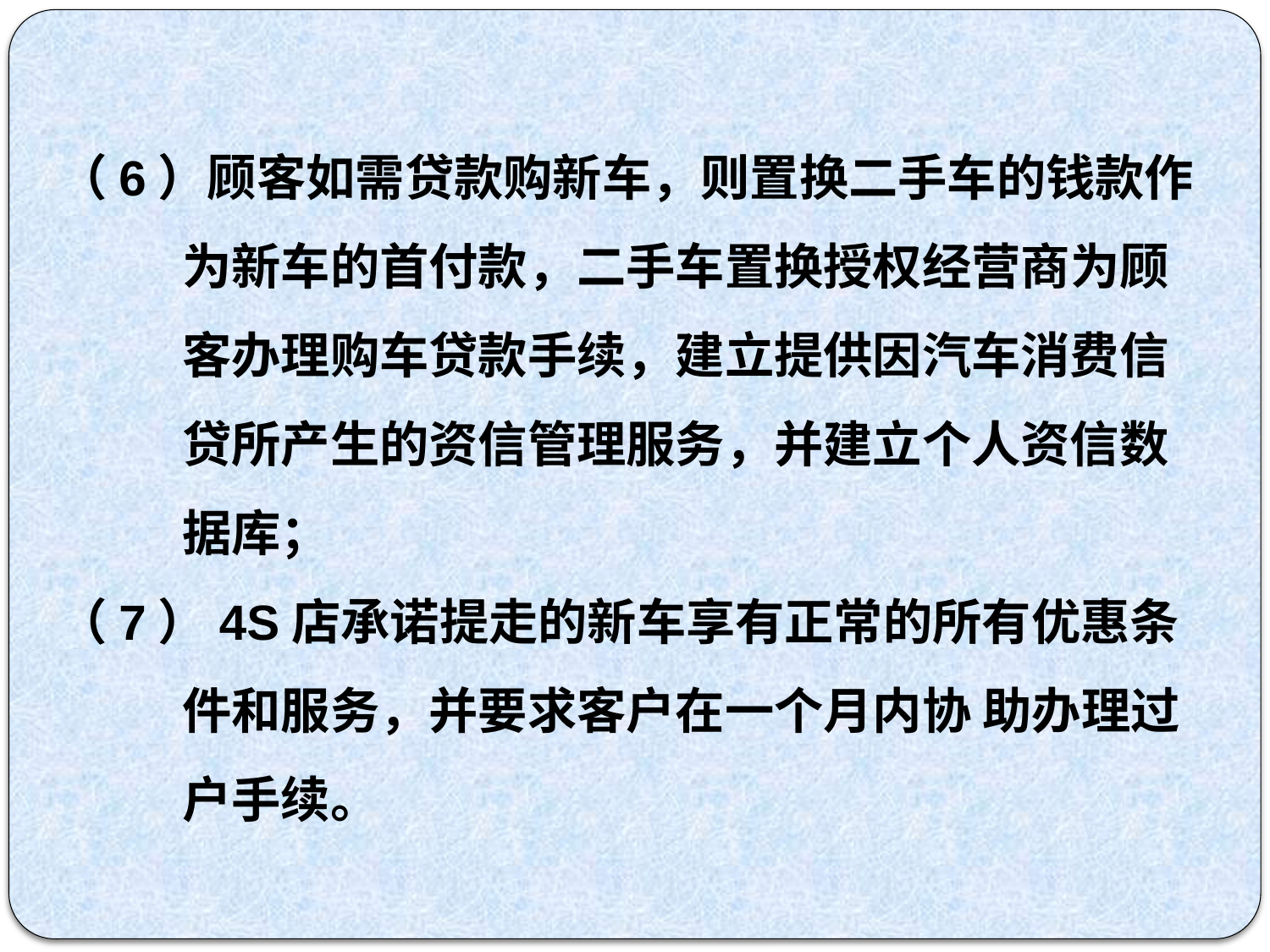

（6）顾客如需贷款购新车，则置换二手车的钱款作为新车的首付款，二手车置换授权经营商为顾客办理购车贷款手续，建立提供因汽车消费信贷所产生的资信管理服务，并建立个人资信数据库；
（7）4S店承诺提走的新车享有正常的所有优惠条件和服务，并要求客户在一个月内协 助办理过户手续。